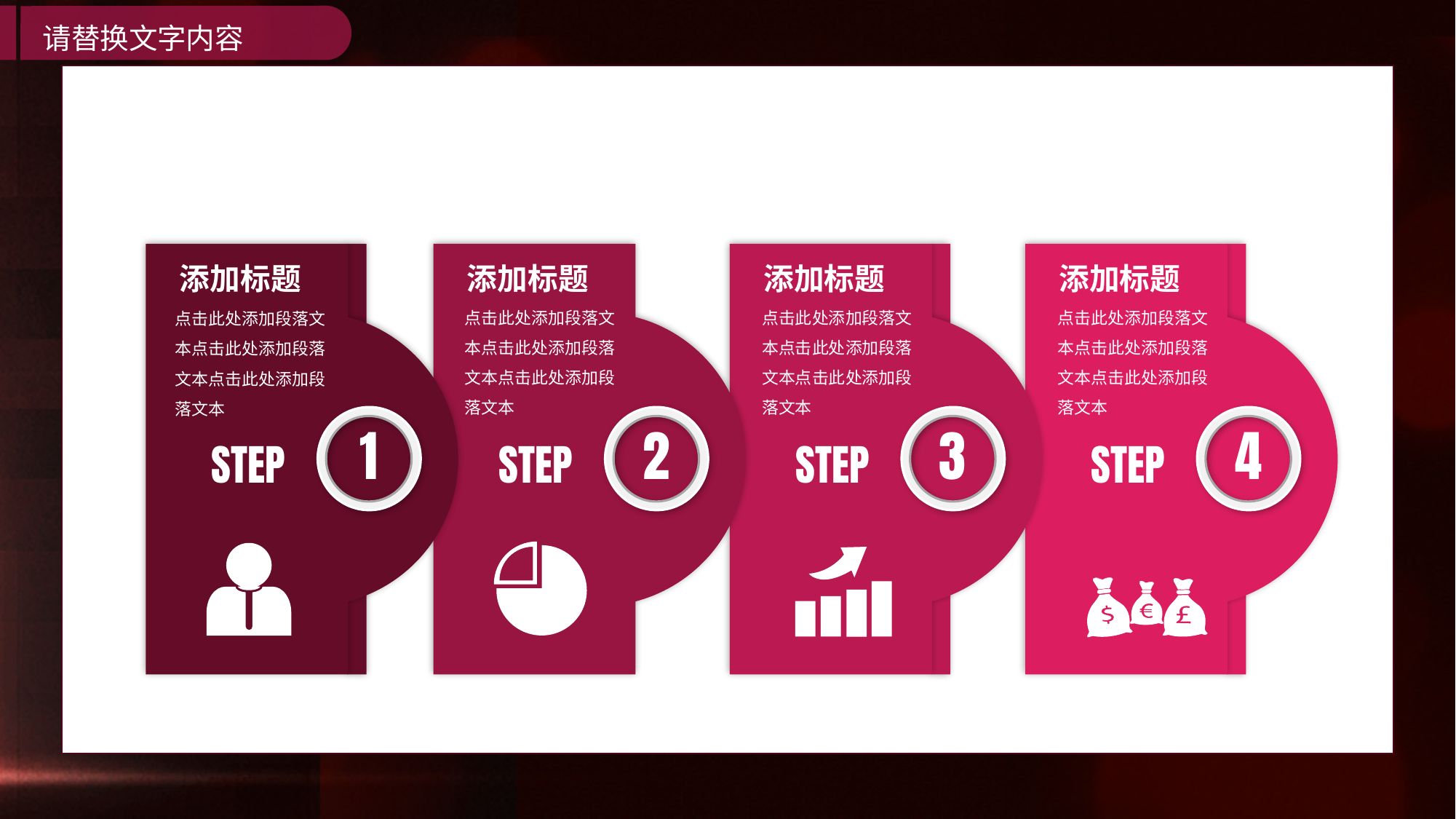

添加标题
添加标题
添加标题
添加标题
点击此处添加段落文本点击此处添加段落文本点击此处添加段落文本
点击此处添加段落文本点击此处添加段落文本点击此处添加段落文本
点击此处添加段落文本点击此处添加段落文本点击此处添加段落文本
点击此处添加段落文本点击此处添加段落文本点击此处添加段落文本

1

2

3

4
STEP
STEP
STEP
STEP